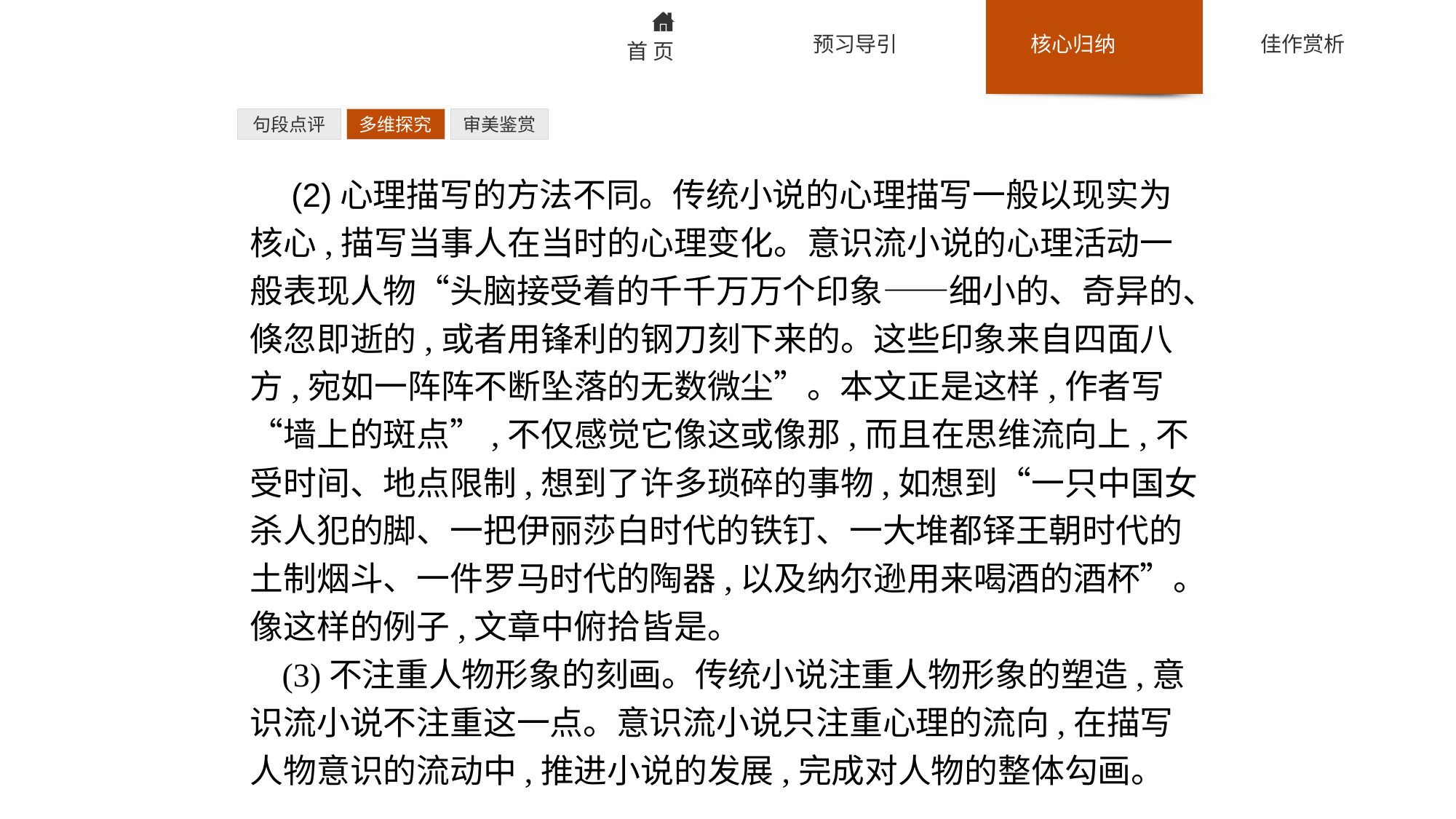

句段点评
多维探究
审美鉴赏
 (2)心理描写的方法不同。传统小说的心理描写一般以现实为核心,描写当事人在当时的心理变化。意识流小说的心理活动一般表现人物“头脑接受着的千千万万个印象——细小的、奇异的、倏忽即逝的,或者用锋利的钢刀刻下来的。这些印象来自四面八方,宛如一阵阵不断坠落的无数微尘”。本文正是这样,作者写“墙上的斑点”,不仅感觉它像这或像那,而且在思维流向上,不受时间、地点限制,想到了许多琐碎的事物,如想到“一只中国女杀人犯的脚、一把伊丽莎白时代的铁钉、一大堆都铎王朝时代的土制烟斗、一件罗马时代的陶器,以及纳尔逊用来喝酒的酒杯”。像这样的例子,文章中俯拾皆是。
(3)不注重人物形象的刻画。传统小说注重人物形象的塑造,意识流小说不注重这一点。意识流小说只注重心理的流向,在描写人物意识的流动中,推进小说的发展,完成对人物的整体勾画。